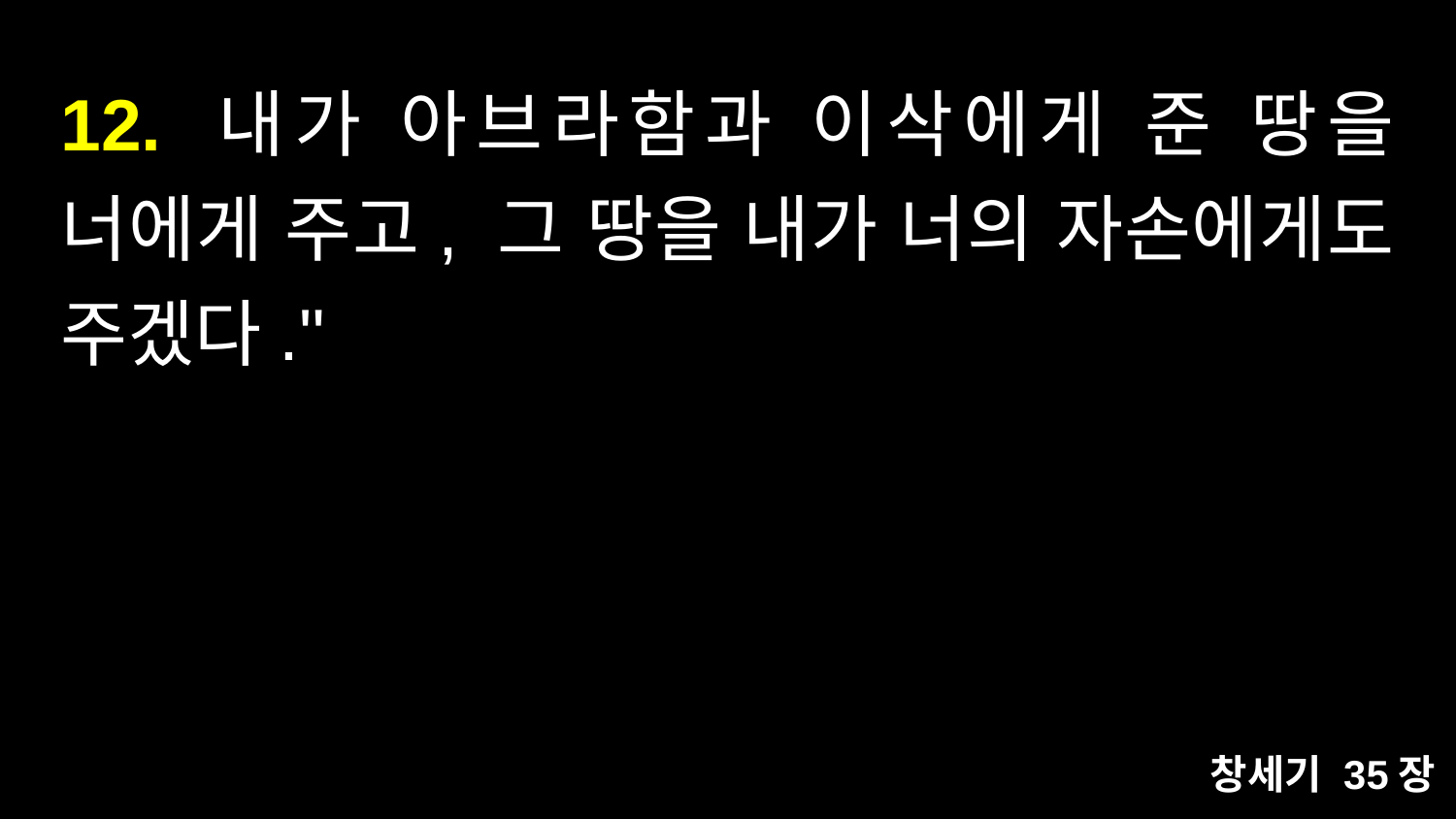

# 12. 내가 아브라함과 이삭에게 준 땅을 너에게 주고, 그 땅을 내가 너의 자손에게도 주겠다."
창세기 35장